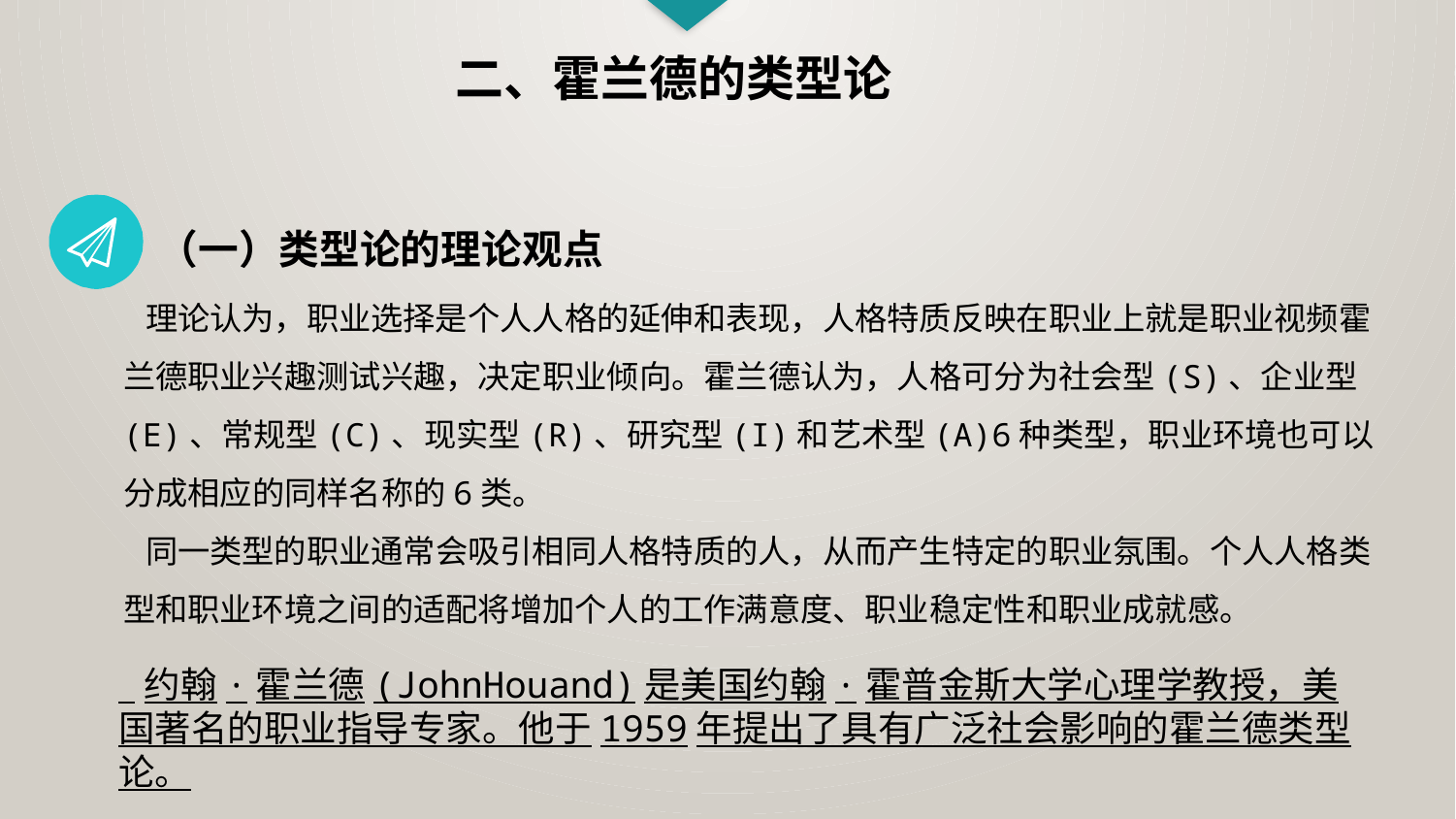

二、霍兰德的类型论
（一）类型论的理论观点

  理论认为，职业选择是个人人格的延伸和表现，人格特质反映在职业上就是职业视频霍兰德职业兴趣测试兴趣，决定职业倾向。霍兰德认为，人格可分为社会型(S)、企业型(E)、常规型(C)、现实型(R)、研究型(I)和艺术型(A)6种类型，职业环境也可以分成相应的同样名称的6类。
  同一类型的职业通常会吸引相同人格特质的人，从而产生特定的职业氛围。个人人格类型和职业环境之间的适配将增加个人的工作满意度、职业稳定性和职业成就感。
  约翰·霍兰德(JohnHouand)是美国约翰·霍普金斯大学心理学教授，美国著名的职业指导专家。他于1959年提出了具有广泛社会影响的霍兰德类型论。
48